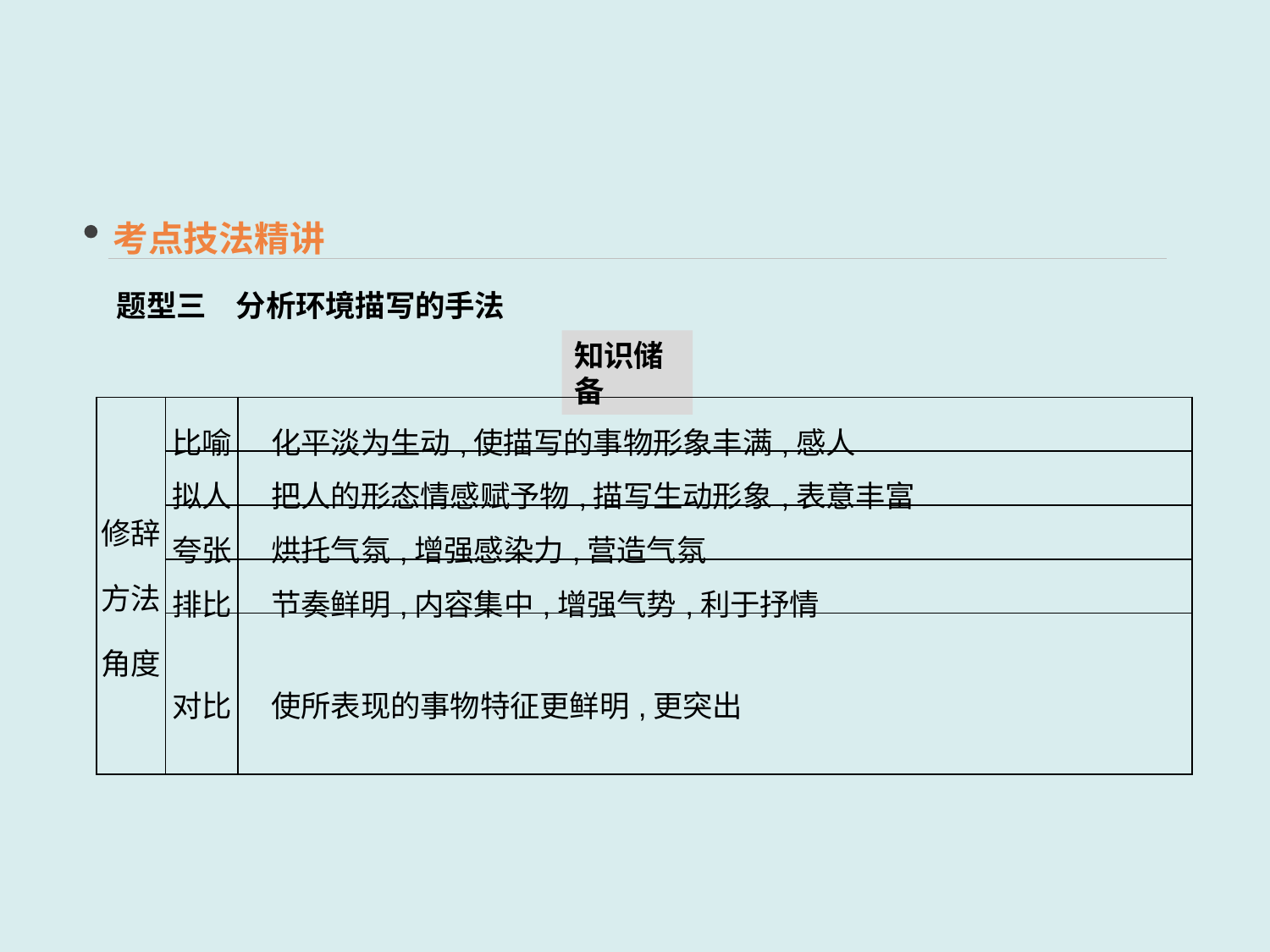

考点技法精讲

题型三　分析环境描写的手法
知识储备
| 修辞 方法角度 | 比喻 | 化平淡为生动,使描写的事物形象丰满,感人 |
| --- | --- | --- |
|  | 拟人 | 把人的形态情感赋予物,描写生动形象,表意丰富 |
|  | 夸张 | 烘托气氛,增强感染力,营造气氛 |
|  | 排比 | 节奏鲜明,内容集中,增强气势,利于抒情 |
|  | 对比 | 使所表现的事物特征更鲜明,更突出 |